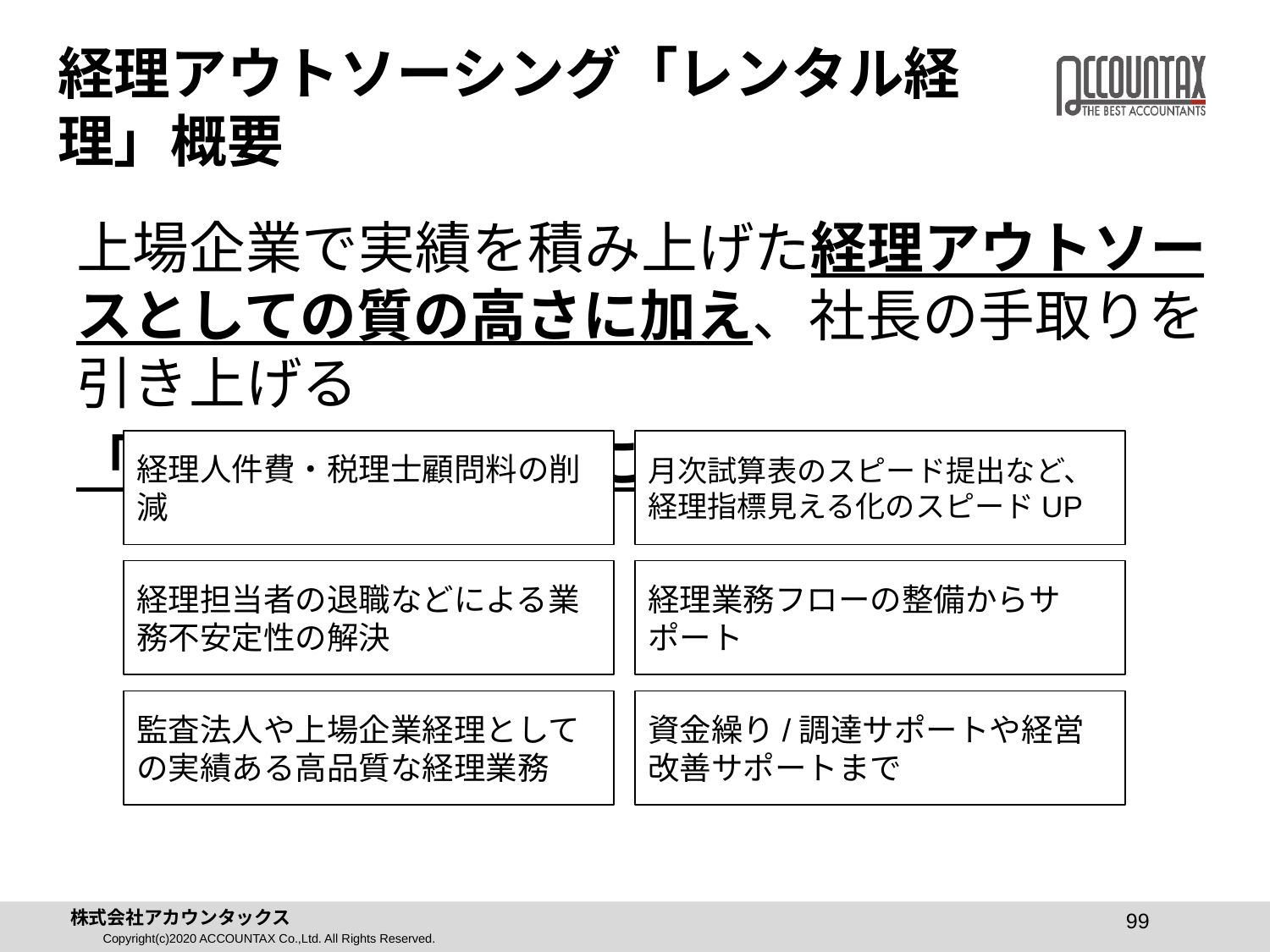

# 経理アウトソーシング「レンタル経理」概要
上場企業で実績を積み上げた経理アウトソースとしての質の高さに加え、社長の手取りを引き上げる
「節税」対策を万全に提案・実施
経理人件費・税理士顧問料の削減
月次試算表のスピード提出など、
経理指標見える化のスピードUP
経理担当者の退職などによる業務不安定性の解決
経理業務フローの整備からサポート
監査法人や上場企業経理としての実績ある高品質な経理業務
資金繰り/調達サポートや経営改善サポートまで
99